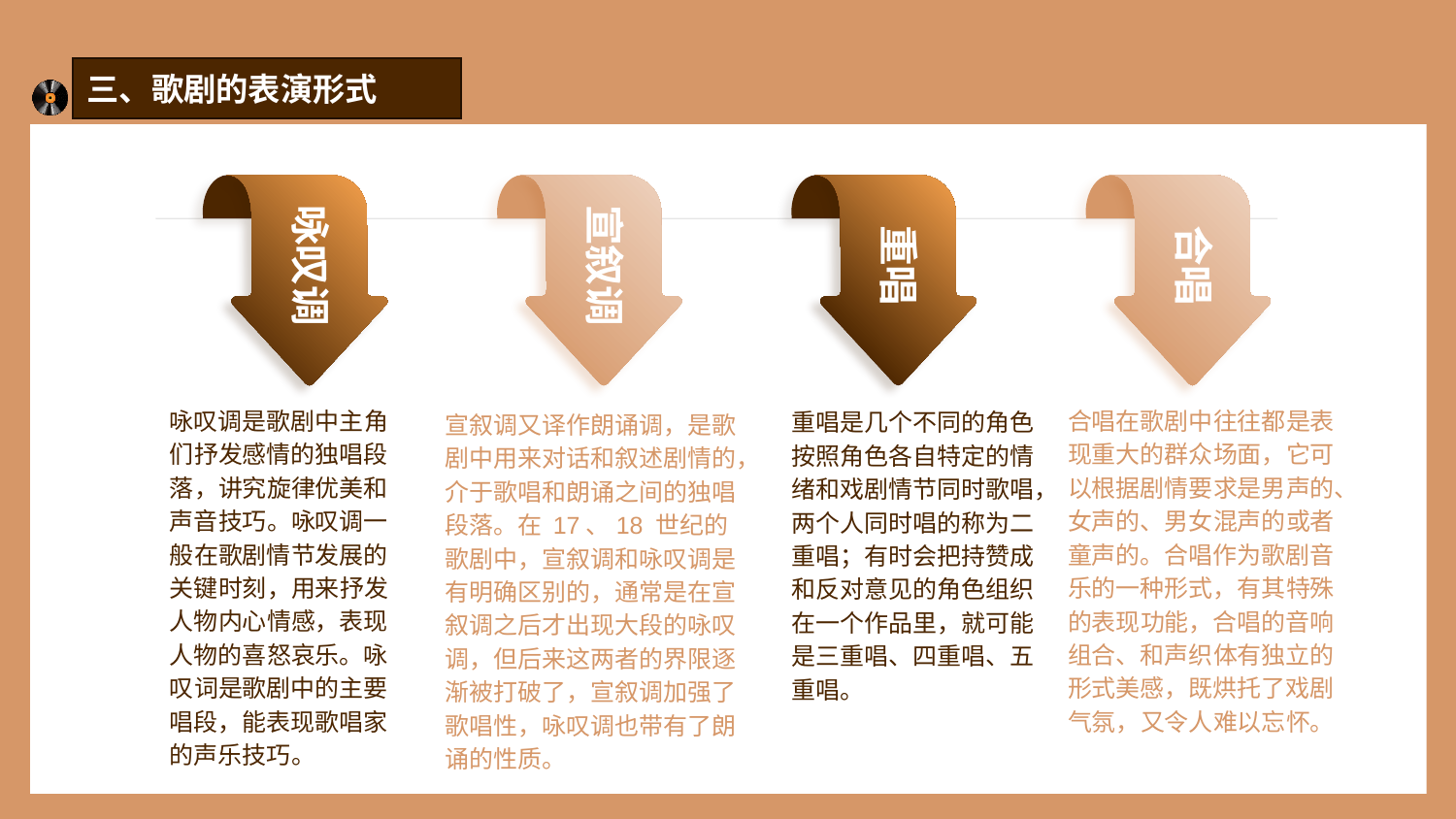

三、歌剧的表演形式
咏叹调
宣叙调
重唱
合唱

宣叙调又译作朗诵调，是歌剧中用来对话和叙述剧情的，介于歌唱和朗诵之间的独唱段落。在 17、18 世纪的歌剧中，宣叙调和咏叹调是有明确区别的，通常是在宣叙调之后才出现大段的咏叹调，但后来这两者的界限逐渐被打破了，宣叙调加强了歌唱性，咏叹调也带有了朗诵的性质。
重唱是几个不同的角色按照角色各自特定的情绪和戏剧情节同时歌唱，两个人同时唱的称为二重唱；有时会把持赞成和反对意见的角色组织在一个作品里，就可能是三重唱、四重唱、五重唱。
合唱在歌剧中往往都是表现重大的群众场面，它可以根据剧情要求是男声的、女声的、男女混声的或者童声的。合唱作为歌剧音乐的一种形式，有其特殊的表现功能，合唱的音响组合、和声织体有独立的形式美感，既烘托了戏剧气氛，又令人难以忘怀。
咏叹调是歌剧中主角们抒发感情的独唱段落，讲究旋律优美和声音技巧。咏叹调一般在歌剧情节发展的关键时刻，用来抒发人物内心情感，表现人物的喜怒哀乐。咏叹词是歌剧中的主要唱段，能表现歌唱家的声乐技巧。